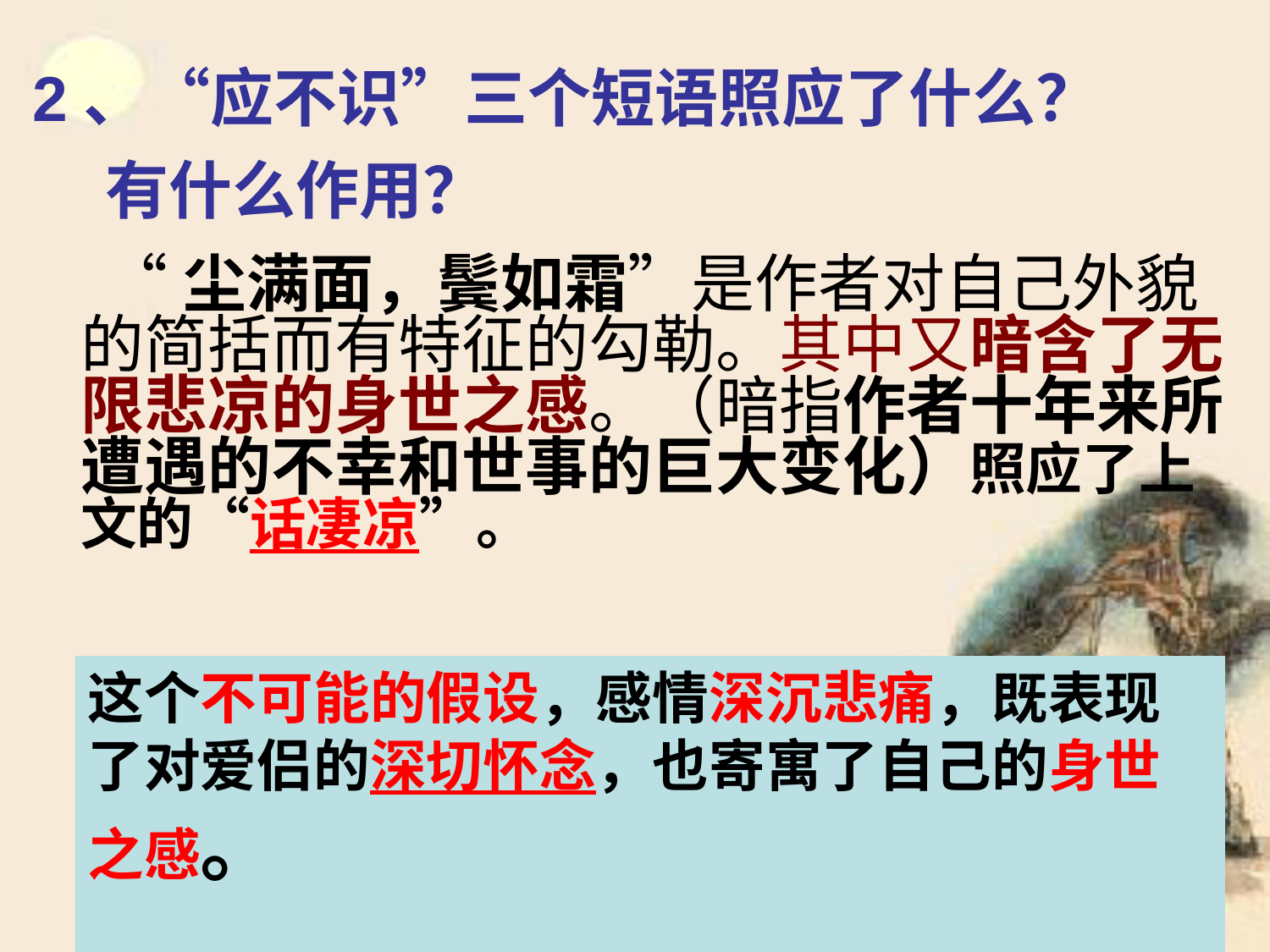

2、“应不识”三个短语照应了什么？
    有什么作用？
     “尘满面，鬓如霜”是作者对自己外貌的简括而有特征的勾勒。其中又暗含了无限悲凉的身世之感。（暗指作者十年来所遭遇的不幸和世事的巨大变化）照应了上文的“话凄凉”。

这个不可能的假设，感情深沉悲痛，既表现了对爱侣的深切怀念，也寄寓了自己的身世之感。